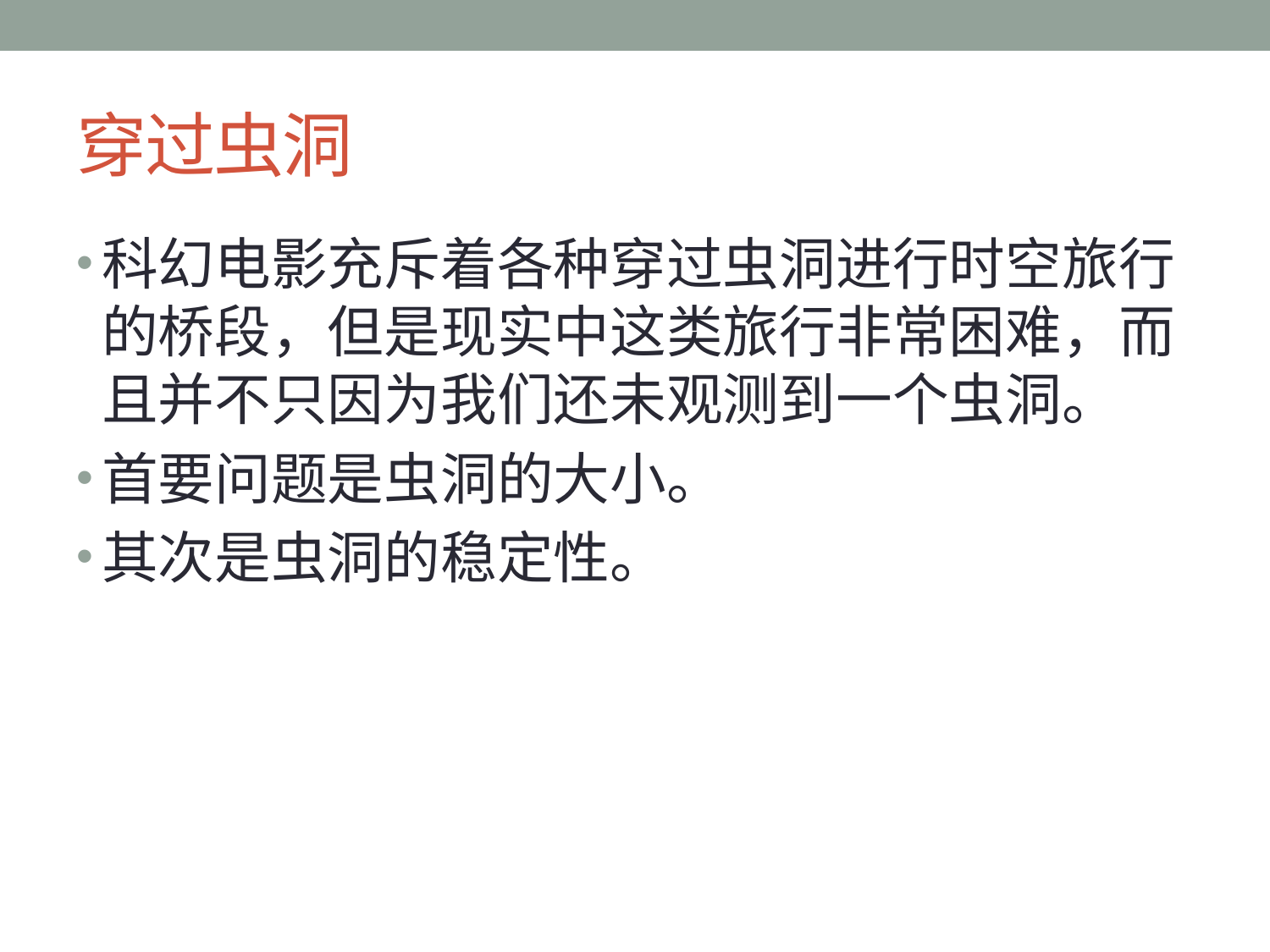

# 穿过虫洞
科幻电影充斥着各种穿过虫洞进行时空旅行的桥段，但是现实中这类旅行非常困难，而且并不只因为我们还未观测到一个虫洞。
首要问题是虫洞的大小。
其次是虫洞的稳定性。